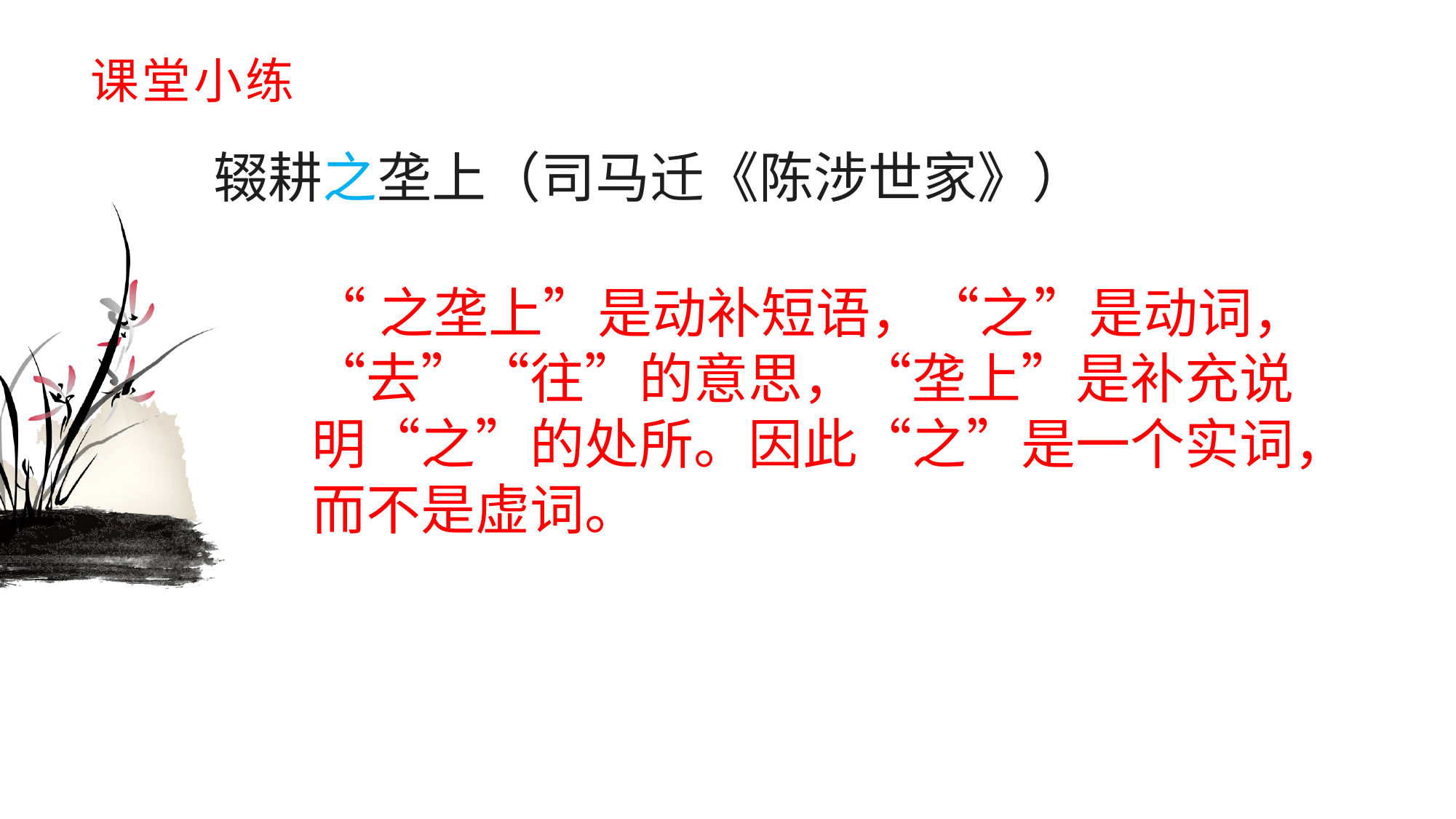

# 课堂小练
辍耕之垄上（司马迁《陈涉世家》）
“之垄上”是动补短语，“之”是动词，“去”“往”的意思，“垄上”是补充说明“之”的处所。因此“之”是一个实词，而不是虚词。